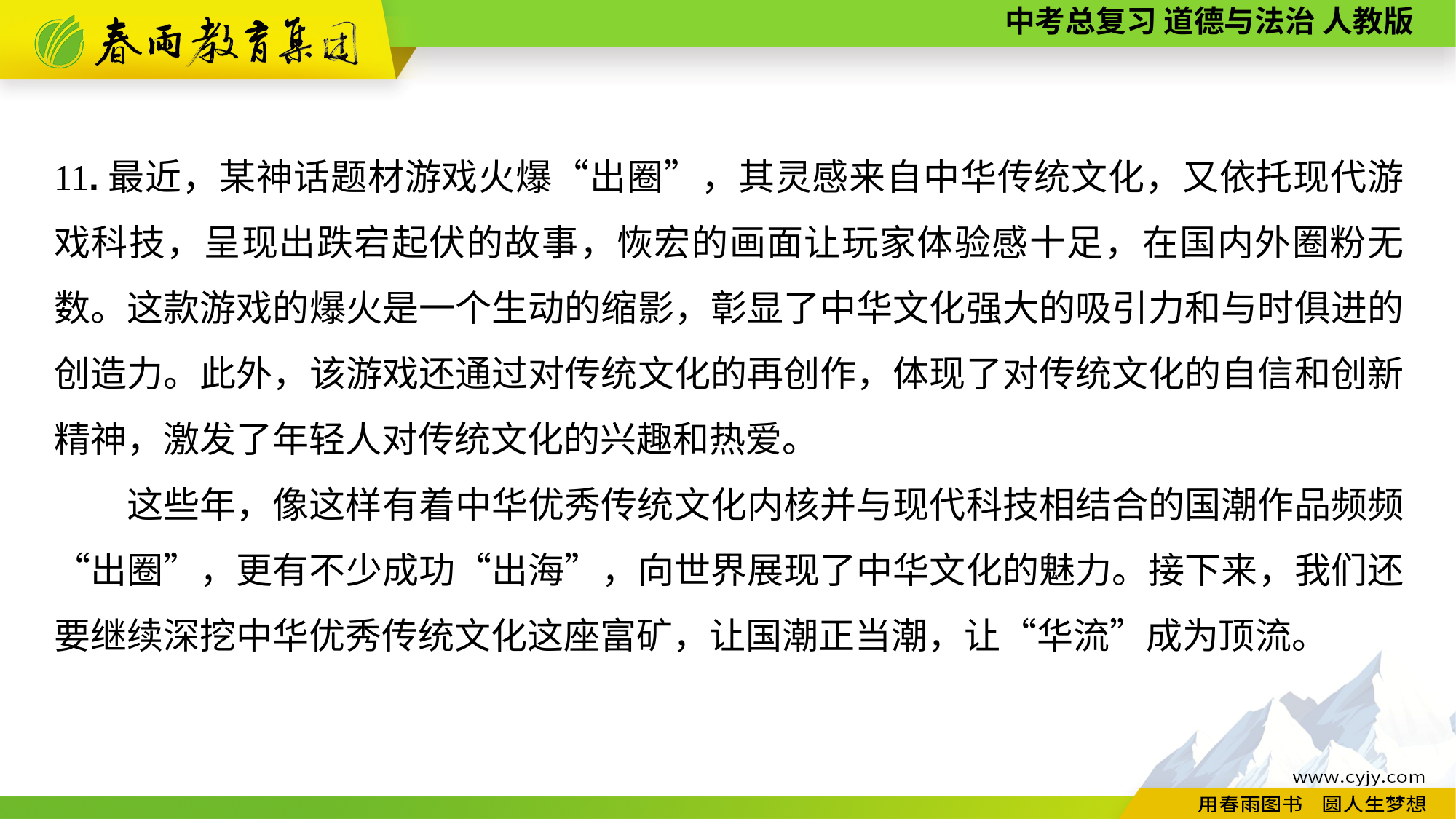

11.最近，某神话题材游戏火爆“出圈”，其灵感来自中华传统文化，又依托现代游戏科技，呈现出跌宕起伏的故事，恢宏的画面让玩家体验感十足，在国内外圈粉无数。这款游戏的爆火是一个生动的缩影，彰显了中华文化强大的吸引力和与时俱进的创造力。此外，该游戏还通过对传统文化的再创作，体现了对传统文化的自信和创新精神，激发了年轻人对传统文化的兴趣和热爱。
　　这些年，像这样有着中华优秀传统文化内核并与现代科技相结合的国潮作品频频“出圈”，更有不少成功“出海”，向世界展现了中华文化的魅力。接下来，我们还要继续深挖中华优秀传统文化这座富矿，让国潮正当潮，让“华流”成为顶流。